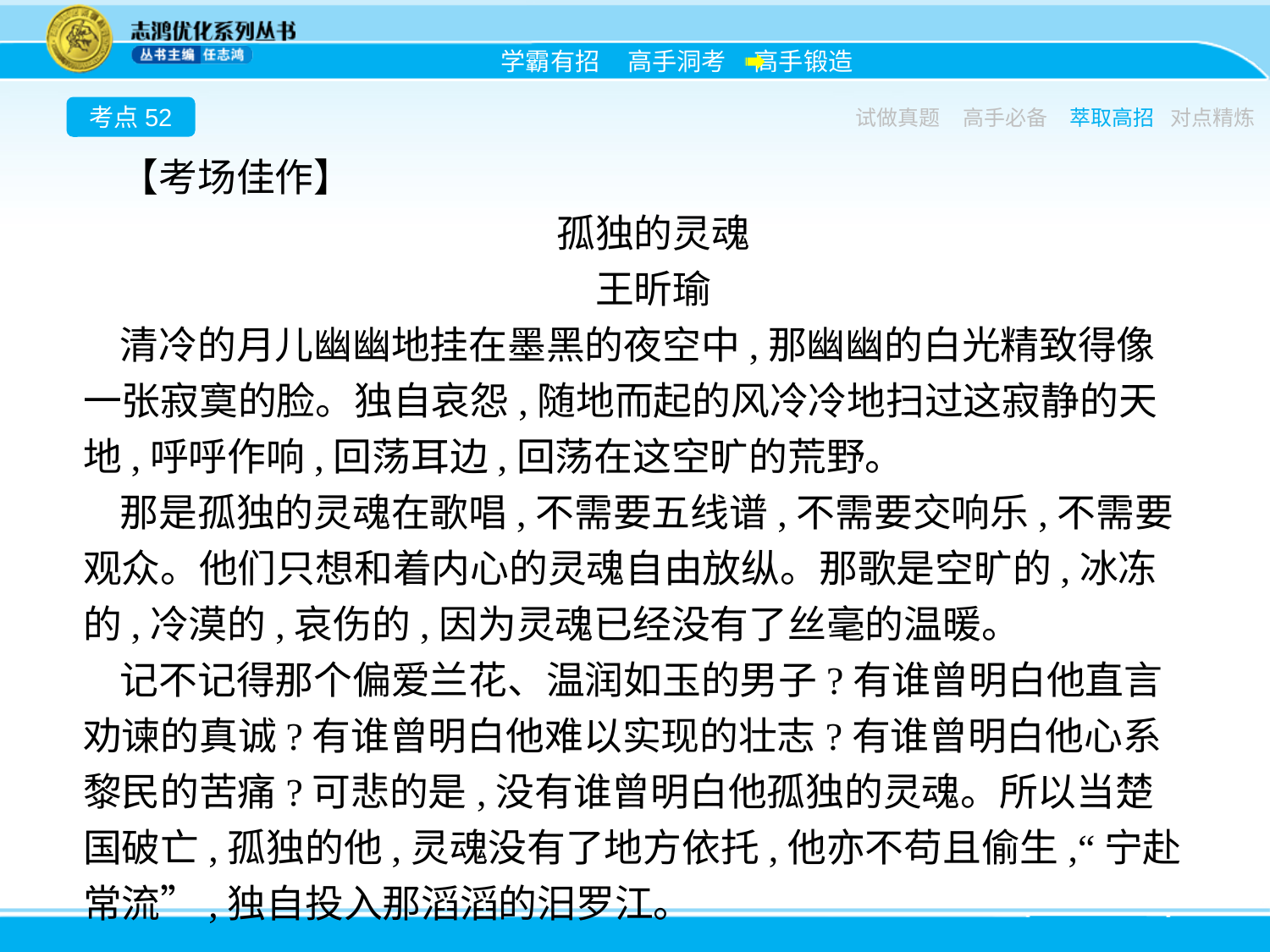

考点52
试做真题
高手必备
萃取高招
对点精炼
【考场佳作】
孤独的灵魂
王昕瑜
清冷的月儿幽幽地挂在墨黑的夜空中,那幽幽的白光精致得像一张寂寞的脸。独自哀怨,随地而起的风冷冷地扫过这寂静的天地,呼呼作响,回荡耳边,回荡在这空旷的荒野。
那是孤独的灵魂在歌唱,不需要五线谱,不需要交响乐,不需要观众。他们只想和着内心的灵魂自由放纵。那歌是空旷的,冰冻的,冷漠的,哀伤的,因为灵魂已经没有了丝毫的温暖。
记不记得那个偏爱兰花、温润如玉的男子?有谁曾明白他直言劝谏的真诚?有谁曾明白他难以实现的壮志?有谁曾明白他心系黎民的苦痛?可悲的是,没有谁曾明白他孤独的灵魂。所以当楚国破亡,孤独的他,灵魂没有了地方依托,他亦不苟且偷生,“宁赴常流”,独自投入那滔滔的汨罗江。